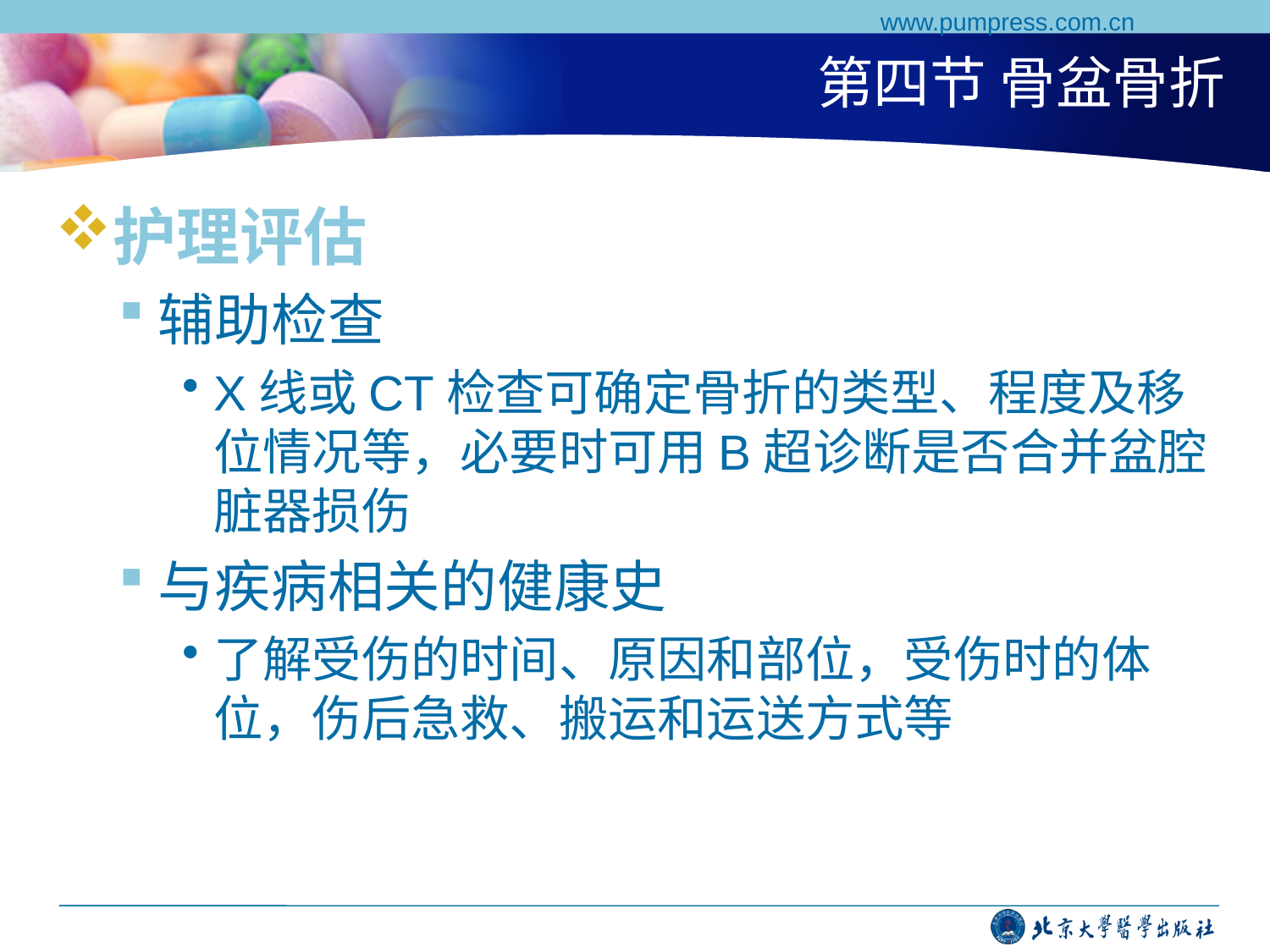

www.pumpress.com.cn
# 第四节 骨盆骨折
护理评估
辅助检查
X线或CT检查可确定骨折的类型、程度及移位情况等，必要时可用B超诊断是否合并盆腔脏器损伤
与疾病相关的健康史
了解受伤的时间、原因和部位，受伤时的体位，伤后急救、搬运和运送方式等